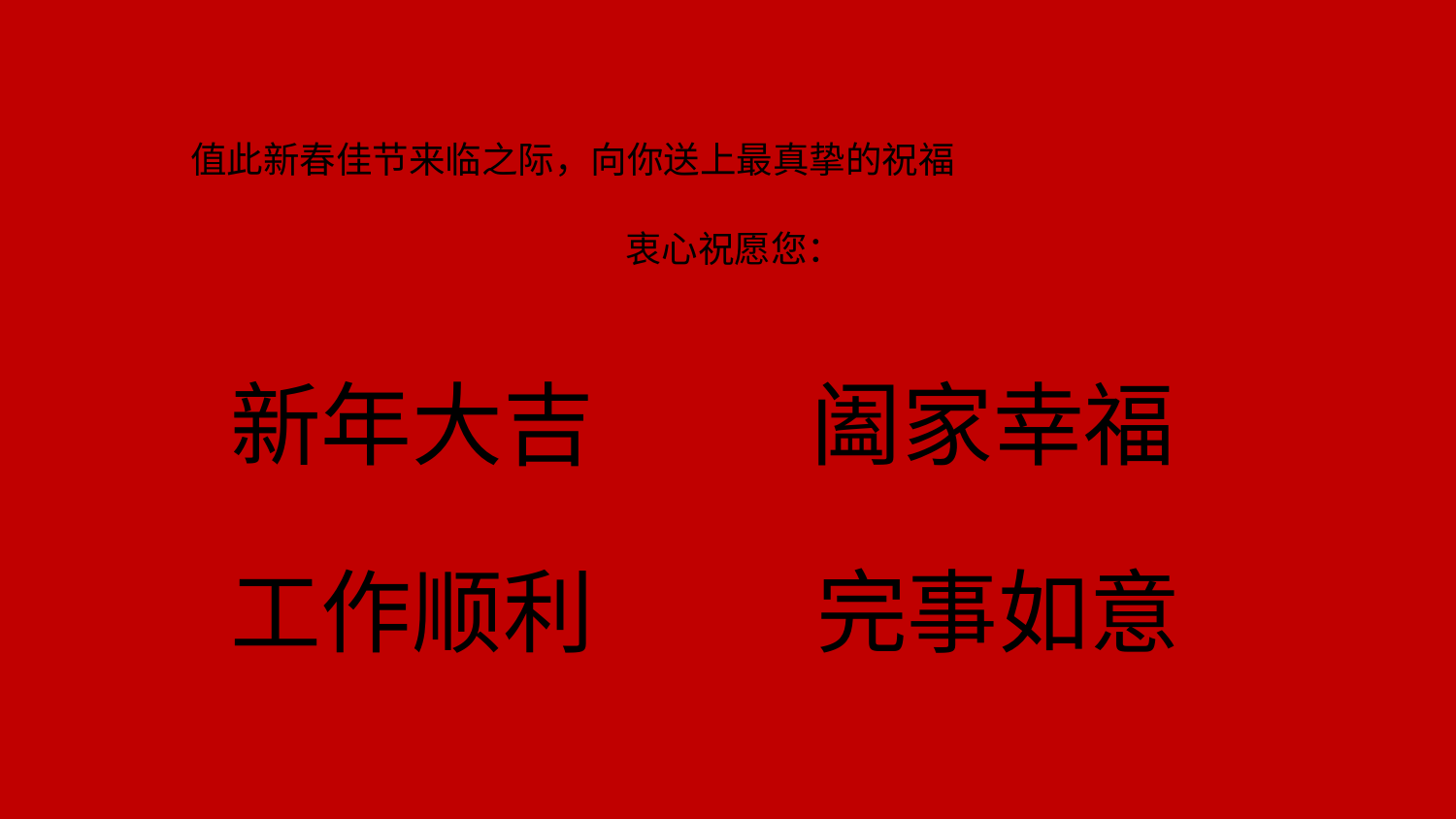

值此新春佳节来临之际，向你送上最真挚的祝福

衷心祝愿您：

新年大吉
阖家幸福
工作顺利
完事如意